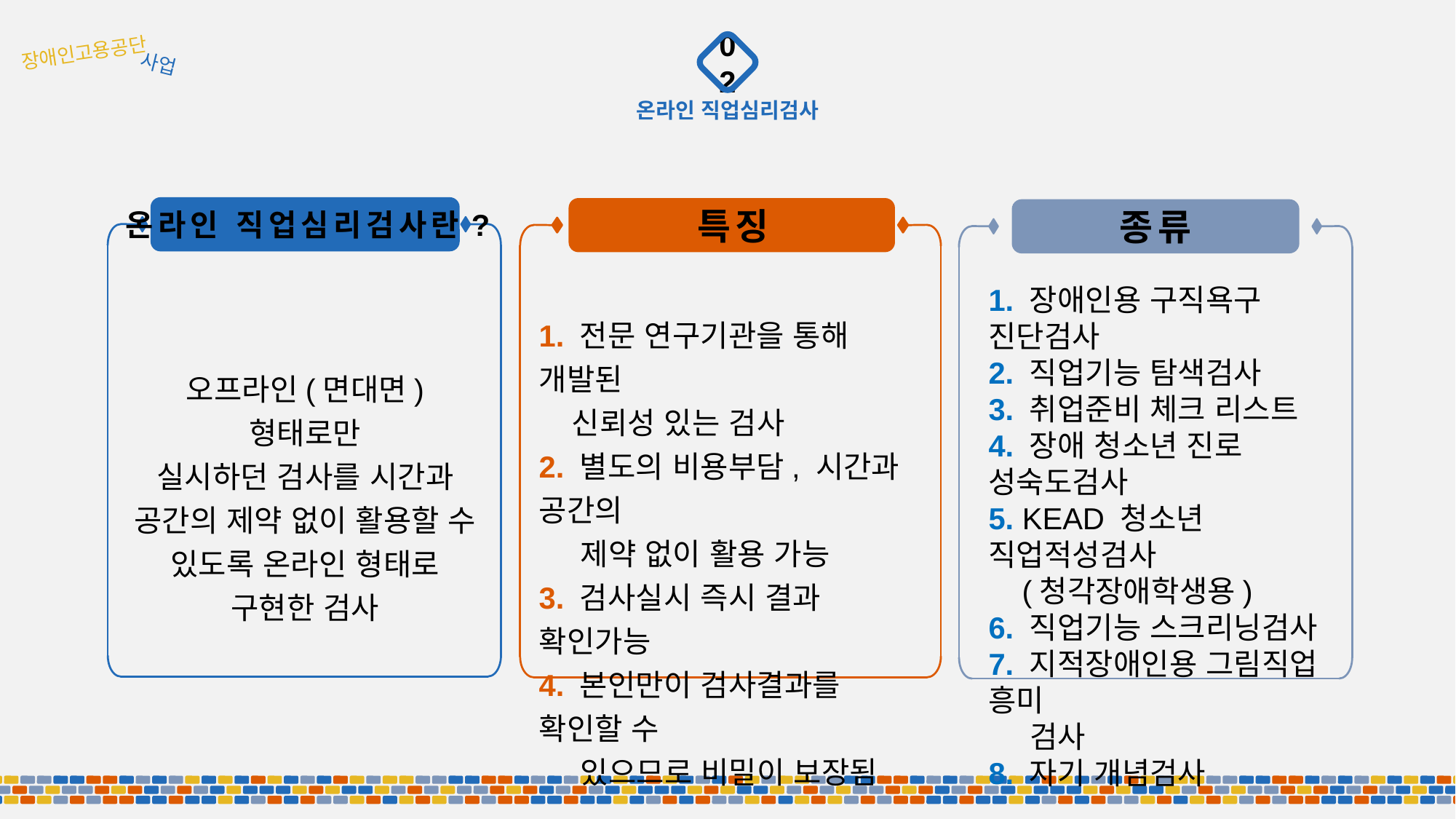

장애인고용공단
사업
02

온라인 직업심리검사
특징

1. 전문 연구기관을 통해 개발된
   신뢰성 있는 검사
2. 별도의 비용부담, 시간과 공간의
    제약 없이 활용 가능
3. 검사실시 즉시 결과 확인가능
4. 본인만이 검사결과를 확인할 수
    있으므로 비밀이 보장됨
종류

온라인 직업심리검사란?

오프라인(면대면) 형태로만
실시하던 검사를 시간과 공간의 제약 없이 활용할 수 있도록 온라인 형태로 구현한 검사
1. 장애인용 구직욕구 진단검사
2. 직업기능 탐색검사
3. 취업준비 체크 리스트
4. 장애 청소년 진로 성숙도검사
5. KEAD 청소년 직업적성검사
    (청각장애학생용)
6. 직업기능 스크리닝검사
7. 지적장애인용 그림직업 흥미
    검사
8. 자기 개념검사